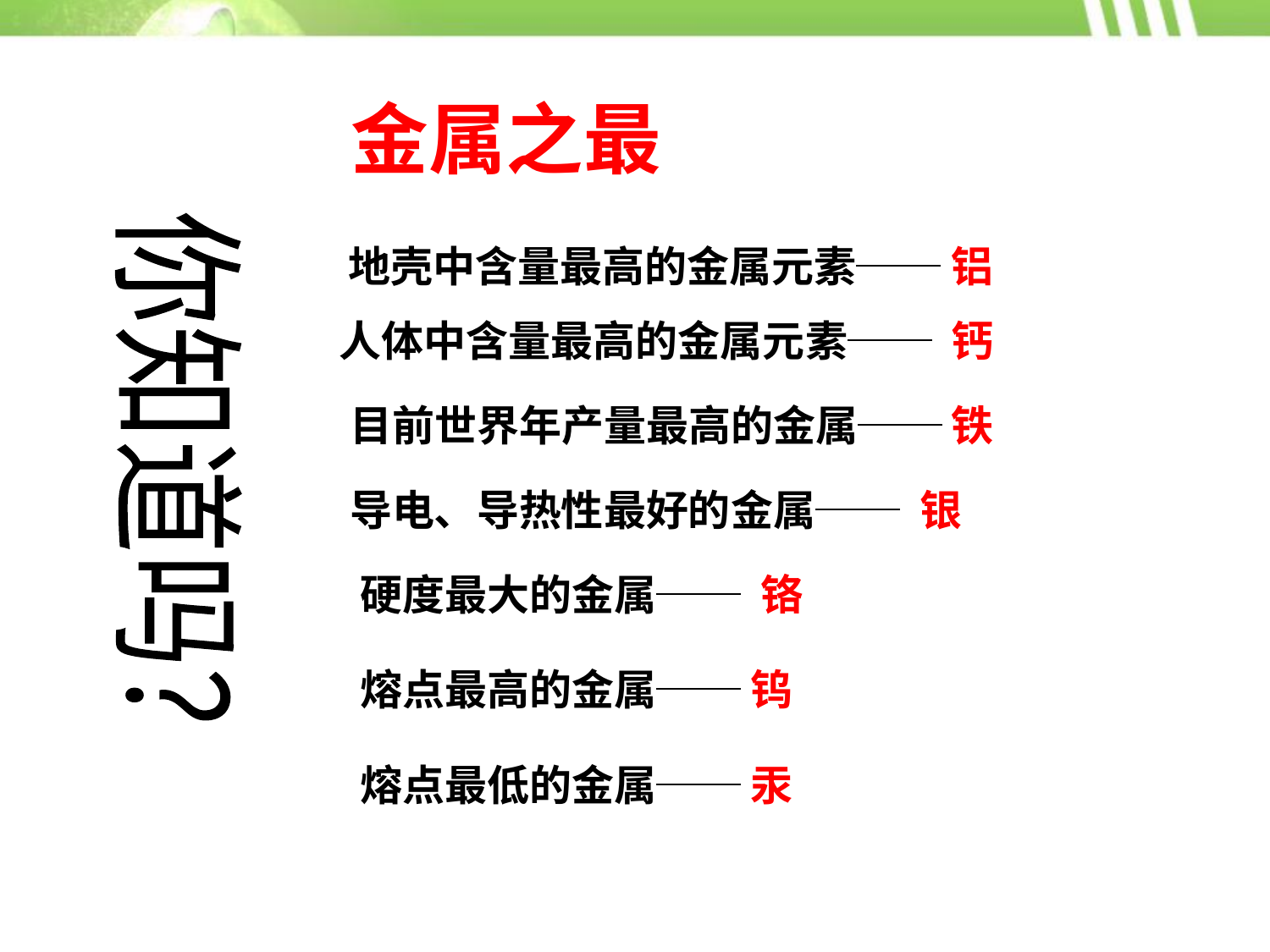

金属之最
地壳中含量最高的金属元素──
铝
人体中含量最高的金属元素──
钙
目前世界年产量最高的金属──
铁
你知道吗？
导电、导热性最好的金属──
银
硬度最大的金属──
铬
熔点最高的金属──
钨
熔点最低的金属──
汞